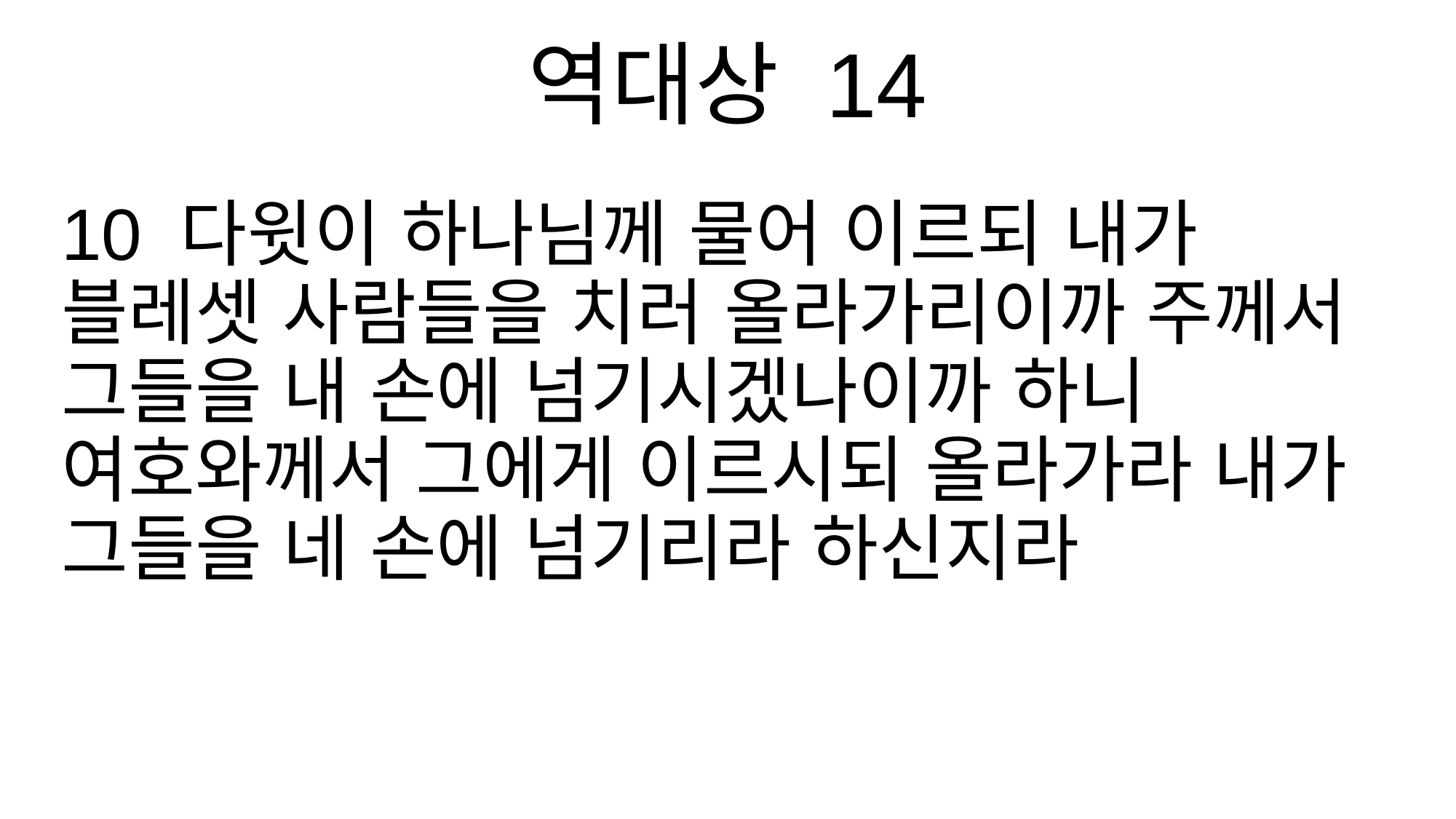

역대상 14
10 다윗이 하나님께 물어 이르되 내가 블레셋 사람들을 치러 올라가리이까 주께서 그들을 내 손에 넘기시겠나이까 하니 여호와께서 그에게 이르시되 올라가라 내가 그들을 네 손에 넘기리라 하신지라